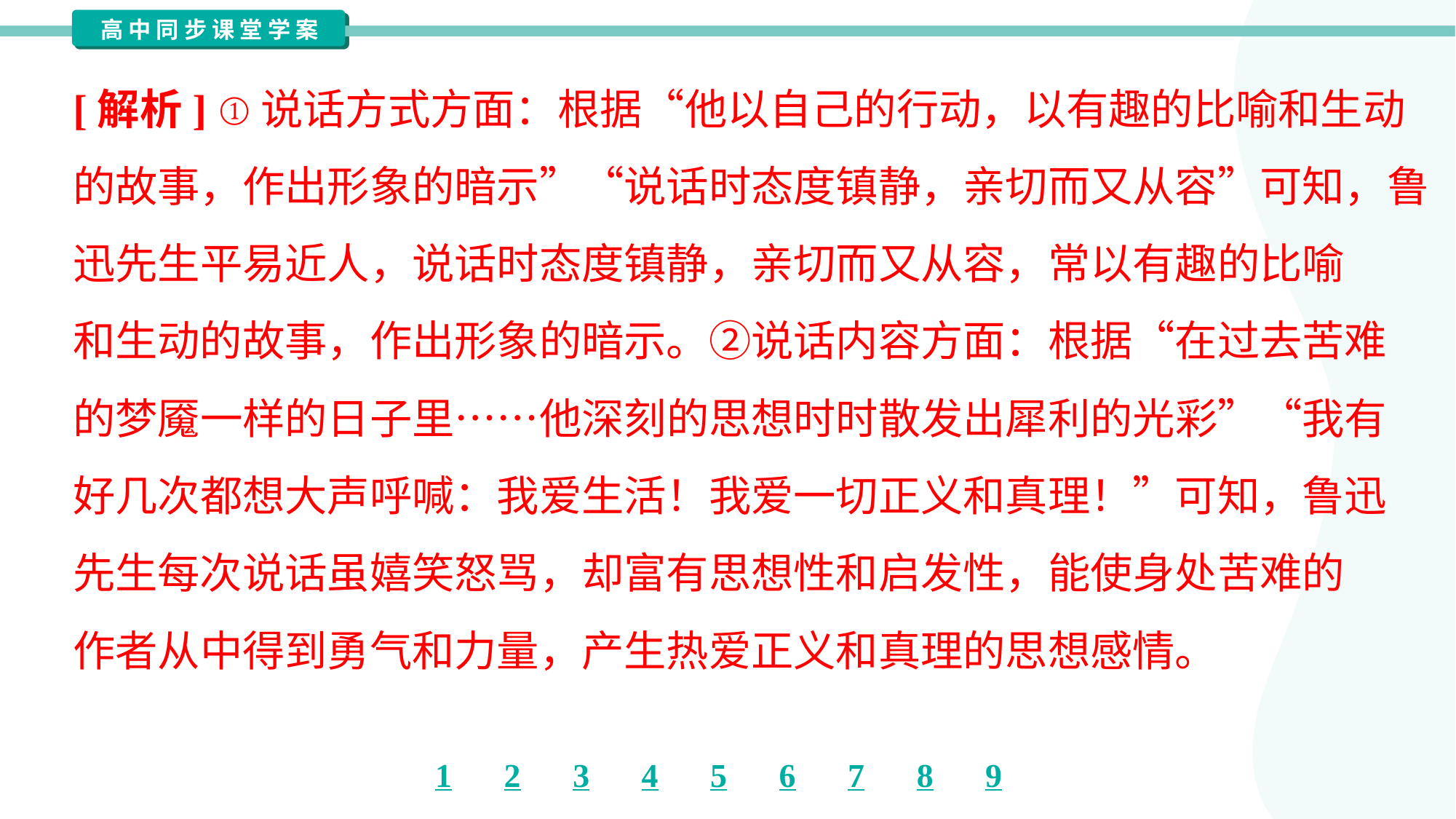

[解析] ①说话方式方面：根据“他以自己的行动，以有趣的比喻和生动
的故事，作出形象的暗示”“说话时态度镇静，亲切而又从容”可知，鲁
迅先生平易近人，说话时态度镇静，亲切而又从容，常以有趣的比喻
和生动的故事，作出形象的暗示。②说话内容方面：根据“在过去苦难
的梦魇一样的日子里……他深刻的思想时时散发出犀利的光彩”“我有
好几次都想大声呼喊：我爱生活！我爱一切正义和真理！”可知，鲁迅
先生每次说话虽嬉笑怒骂，却富有思想性和启发性，能使身处苦难的
作者从中得到勇气和力量，产生热爱正义和真理的思想感情。